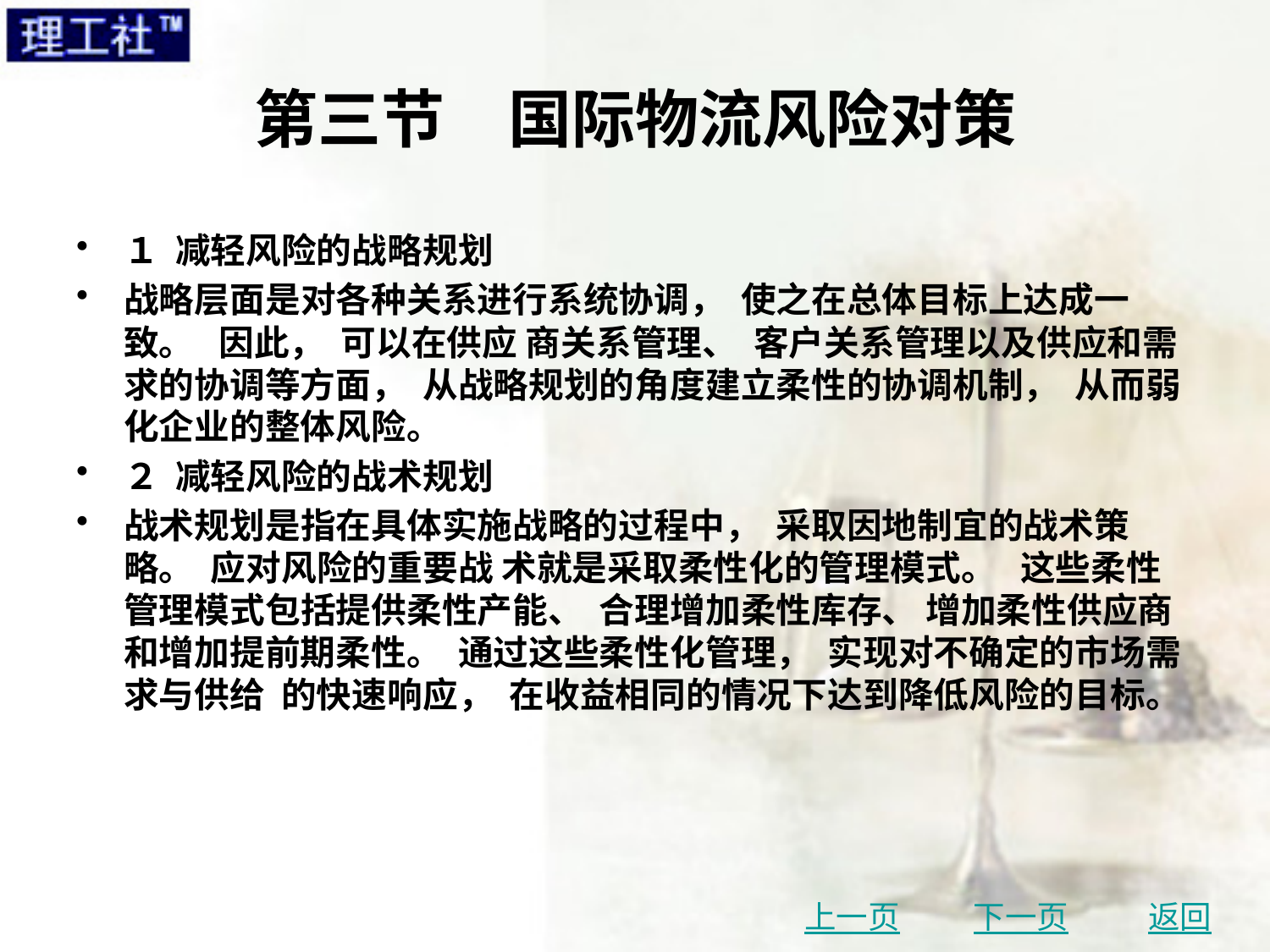

# 第三节　国际物流风险对策
１  减轻风险的战略规划
战略层面是对各种关系进行系统协调，  使之在总体目标上达成一致。   因此，  可以在供应 商关系管理、  客户关系管理以及供应和需求的协调等方面，  从战略规划的角度建立柔性的协调机制，  从而弱化企业的整体风险。
２  减轻风险的战术规划
战术规划是指在具体实施战略的过程中，  采取因地制宜的战术策略。  应对风险的重要战 术就是采取柔性化的管理模式。   这些柔性管理模式包括提供柔性产能、  合理增加柔性库存、 增加柔性供应商和增加提前期柔性。  通过这些柔性化管理，  实现对不确定的市场需求与供给  的快速响应，  在收益相同的情况下达到降低风险的目标。

上一页
下一页
返回